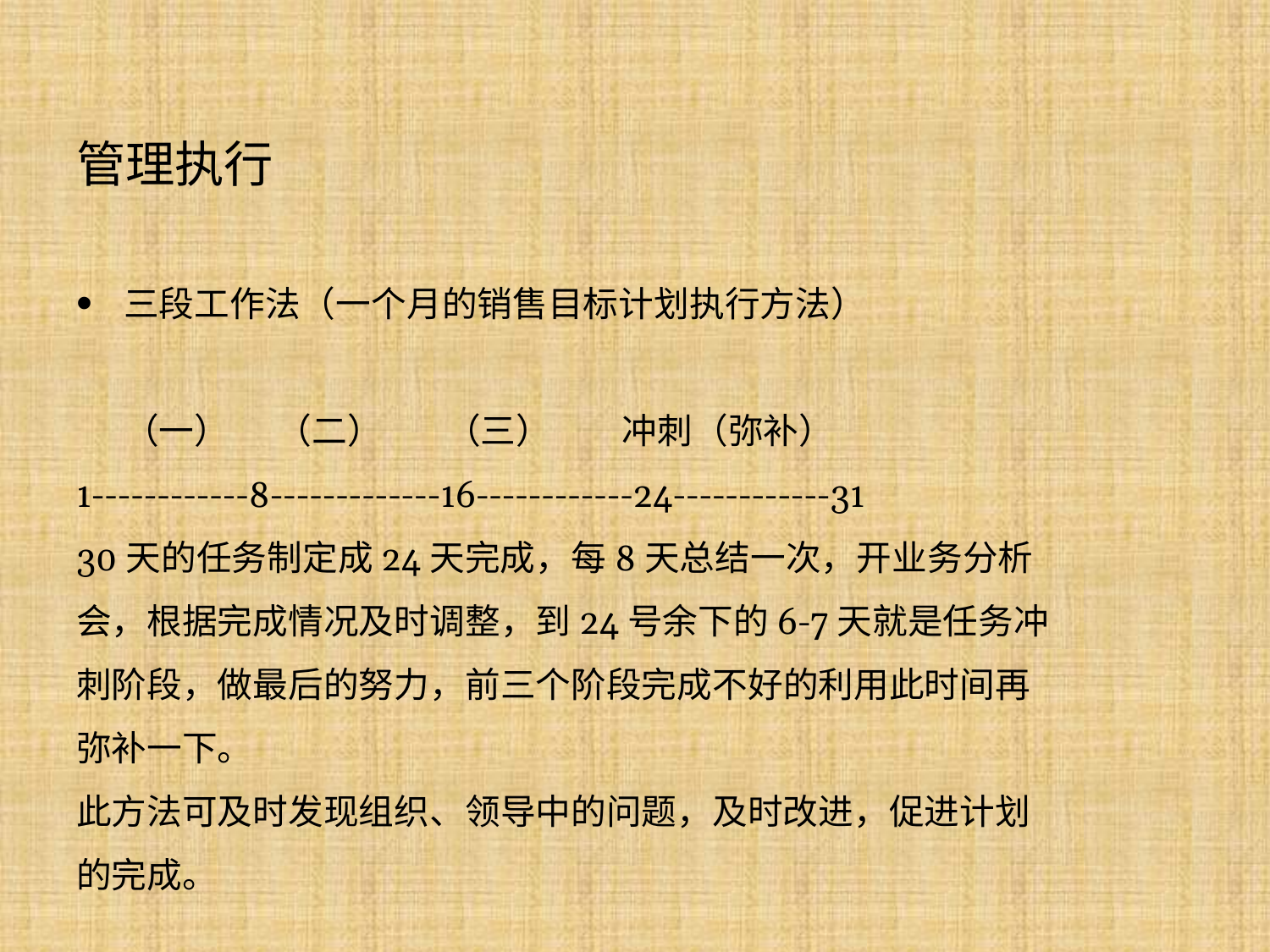

# 管理执行
三段工作法（一个月的销售目标计划执行方法）

     （一）      （二）        （三）         冲刺（弥补）
1------------8-------------16------------24------------31
30天的任务制定成24天完成，每8天总结一次，开业务分析会，根据完成情况及时调整，到24号余下的6-7天就是任务冲刺阶段，做最后的努力，前三个阶段完成不好的利用此时间再弥补一下。
此方法可及时发现组织、领导中的问题，及时改进，促进计划的完成。